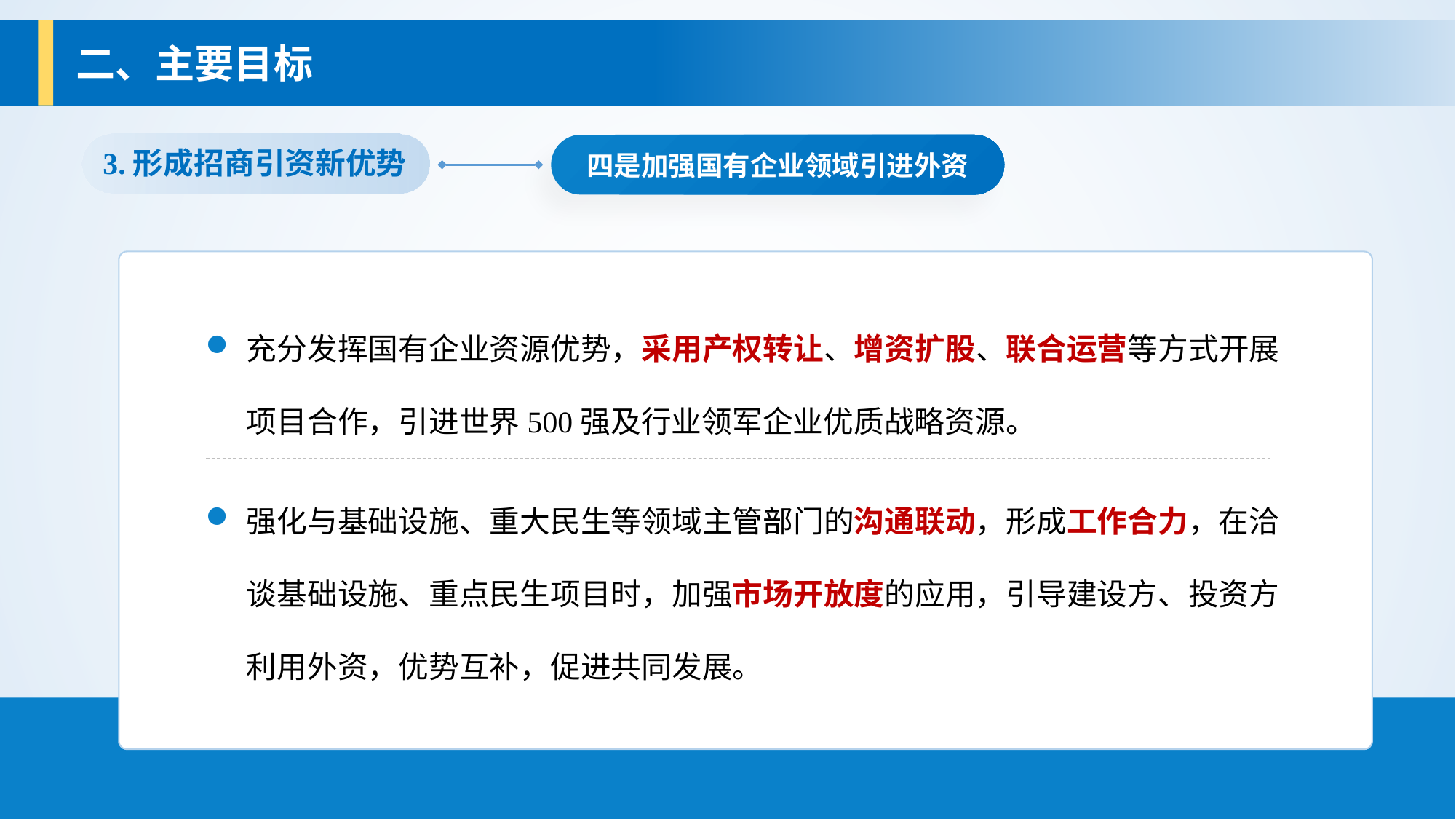

二、主要目标

3.形成招商引资新优势
四是加强国有企业领域引进外资

充分发挥国有企业资源优势，采用产权转让、增资扩股、联合运营等方式开展项目合作，引进世界500强及行业领军企业优质战略资源。
强化与基础设施、重大民生等领域主管部门的沟通联动，形成工作合力，在洽谈基础设施、重点民生项目时，加强市场开放度的应用，引导建设方、投资方利用外资，优势互补，促进共同发展。